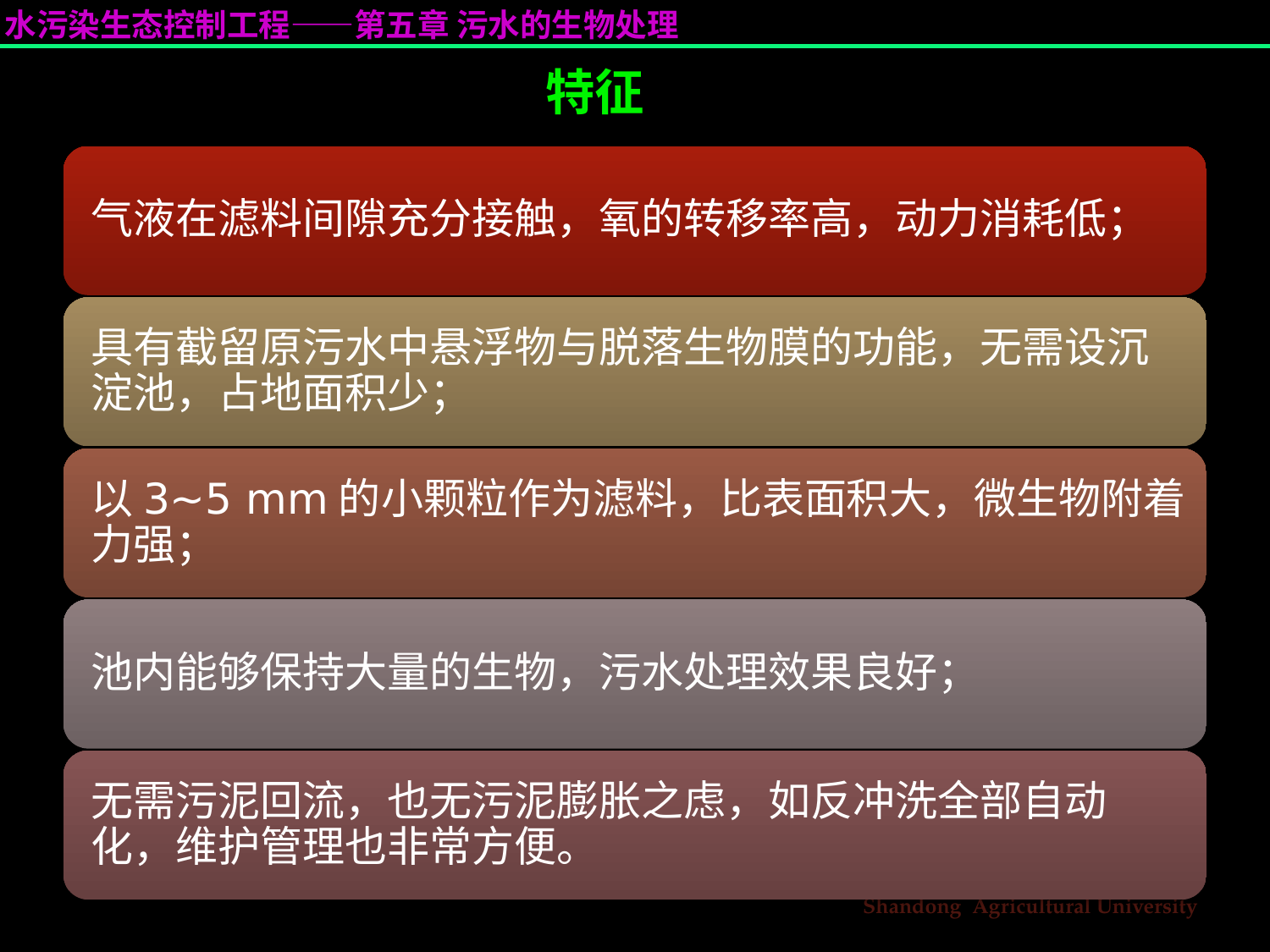

特征
气液在滤料间隙充分接触，氧的转移率高，动力消耗低；
具有截留原污水中悬浮物与脱落生物膜的功能，无需设沉淀池，占地面积少；
以3~5 mm的小颗粒作为滤料，比表面积大，微生物附着力强；
池内能够保持大量的生物，污水处理效果良好；
无需污泥回流，也无污泥膨胀之虑，如反冲洗全部自动化，维护管理也非常方便。